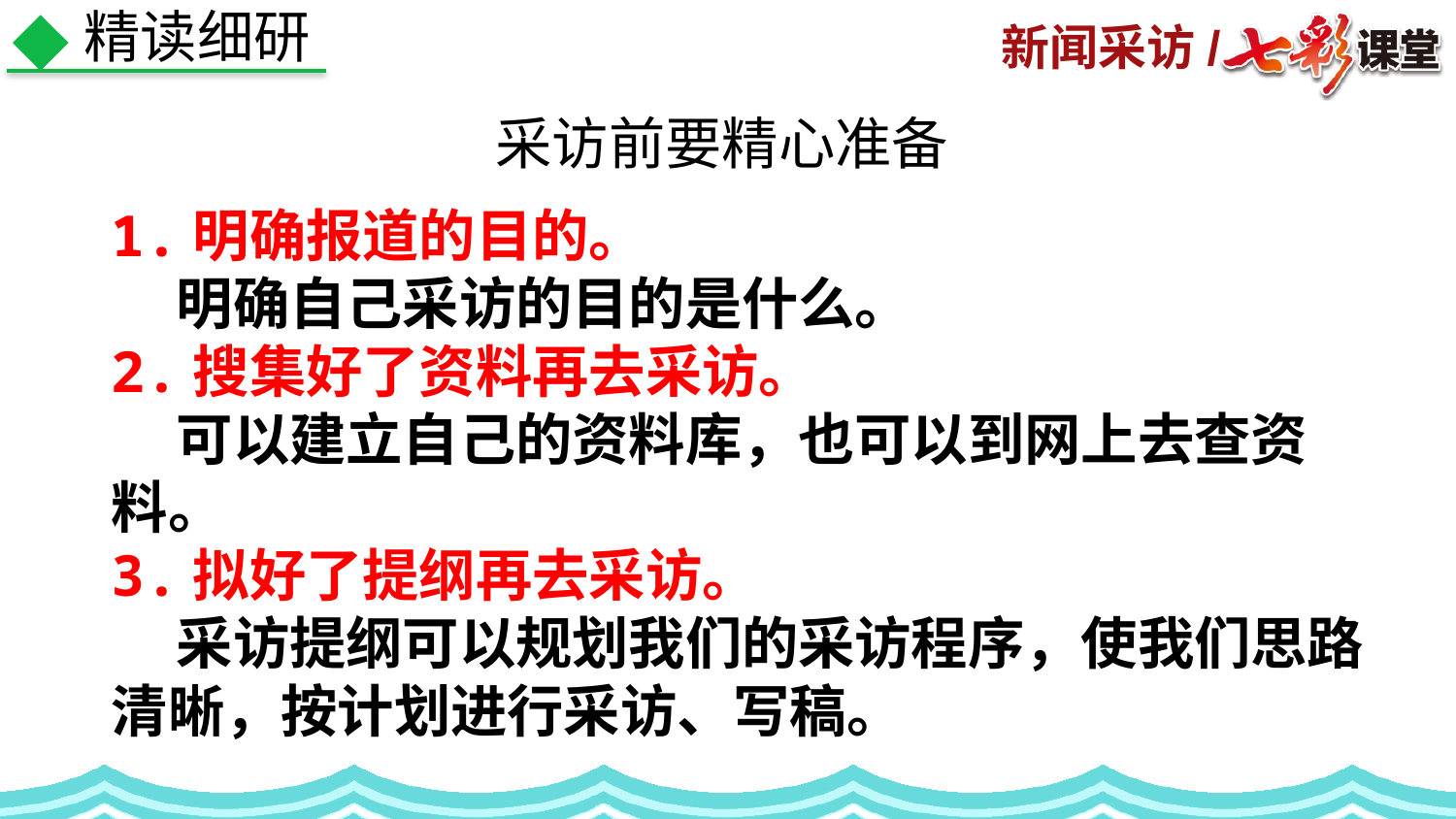

精读细研

采访前要精心准备
1.明确报道的目的。
    明确自己采访的目的是什么。
2.搜集好了资料再去采访。
    可以建立自己的资料库，也可以到网上去查资料。
3.拟好了提纲再去采访。
    采访提纲可以规划我们的采访程序，使我们思路清晰，按计划进行采访、写稿。